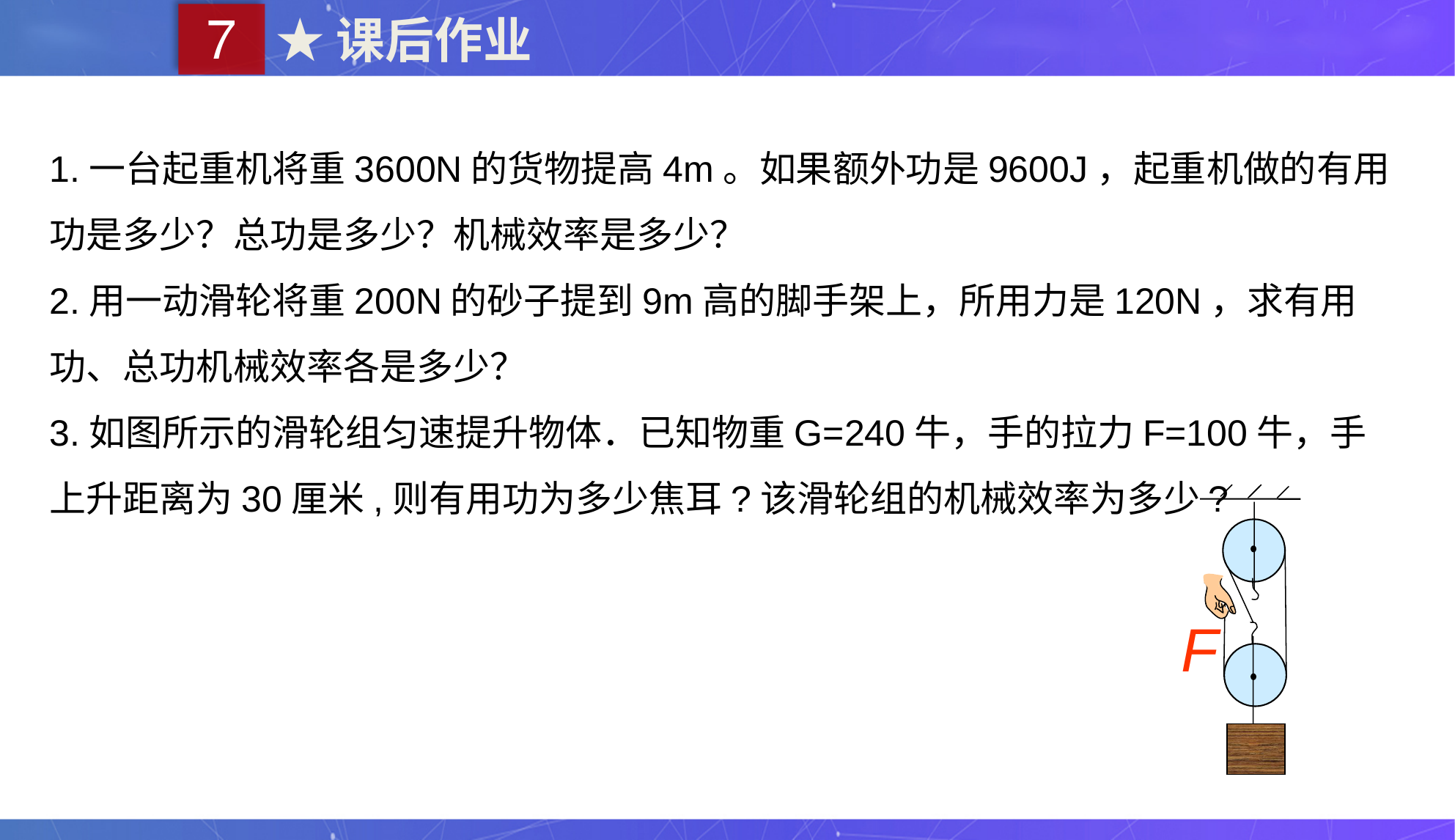

7
★课后作业
1.一台起重机将重3600N的货物提高4m。如果额外功是9600J，起重机做的有用功是多少？总功是多少？机械效率是多少？
2.用一动滑轮将重200N的砂子提到9m高的脚手架上，所用力是120N，求有用功、总功机械效率各是多少？
3.如图所示的滑轮组匀速提升物体．已知物重G=240牛，手的拉力F=100牛，手上升距离为30厘米,则有用功为多少焦耳?该滑轮组的机械效率为多少?

F